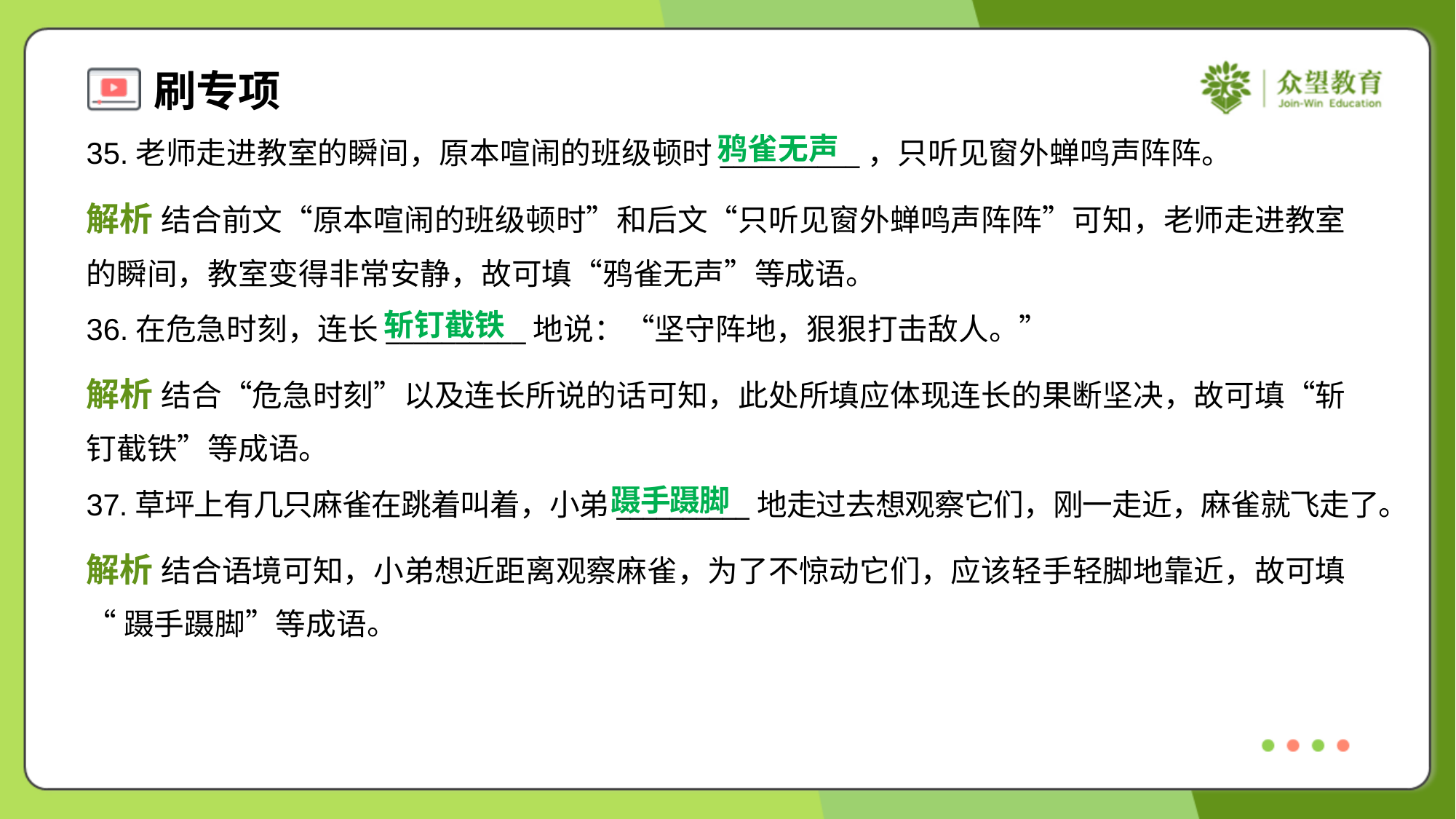

鸦雀无声
35.老师走进教室的瞬间，原本喧闹的班级顿时__________，只听见窗外蝉鸣声阵阵。
解析 结合前文“原本喧闹的班级顿时”和后文“只听见窗外蝉鸣声阵阵”可知，老师走进教室
的瞬间，教室变得非常安静，故可填“鸦雀无声”等成语。
斩钉截铁
36.在危急时刻，连长__________地说：“坚守阵地，狠狠打击敌人。”
解析 结合“危急时刻”以及连长所说的话可知，此处所填应体现连长的果断坚决，故可填“斩
钉截铁”等成语。
蹑手蹑脚
37.草坪上有几只麻雀在跳着叫着，小弟__________地走过去想观察它们，刚一走近，麻雀就飞走了。
解析 结合语境可知，小弟想近距离观察麻雀，为了不惊动它们，应该轻手轻脚地靠近，故可填
“蹑手蹑脚”等成语。